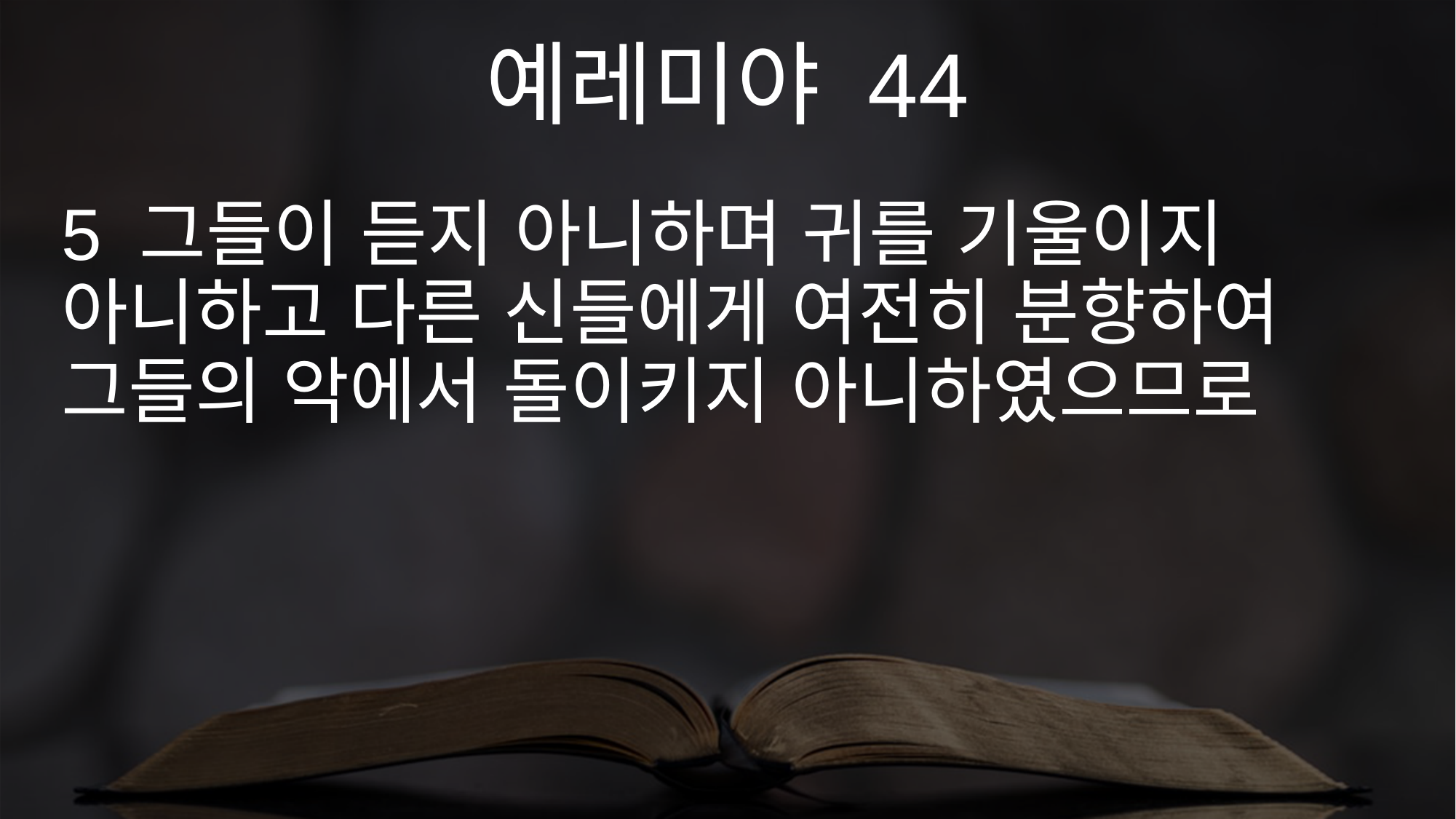

예레미야 44
5 그들이 듣지 아니하며 귀를 기울이지 아니하고 다른 신들에게 여전히 분향하여 그들의 악에서 돌이키지 아니하였으므로